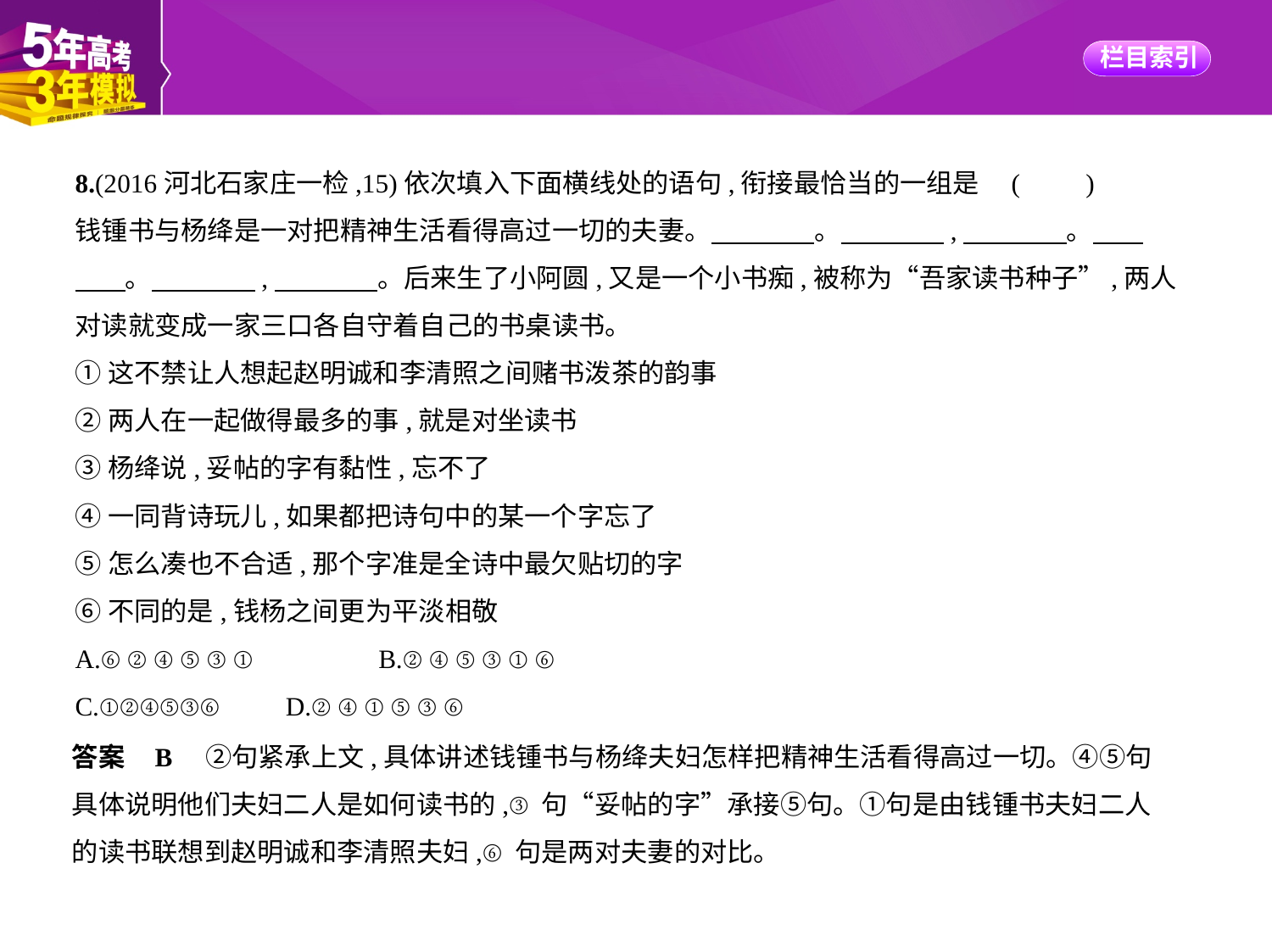

8.(2016河北石家庄一检,15)依次填入下面横线处的语句,衔接最恰当的一组是 (　　)
钱锺书与杨绛是一对把精神生活看得高过一切的夫妻。　　　    。　　　    ,　　　    。　    
　    。　　　    ,　　　    。后来生了小阿圆,又是一个小书痴,被称为“吾家读书种子”,两人
对读就变成一家三口各自守着自己的书桌读书。
①这不禁让人想起赵明诚和李清照之间赌书泼茶的韵事
②两人在一起做得最多的事,就是对坐读书
③杨绛说,妥帖的字有黏性,忘不了
④一同背诗玩儿,如果都把诗句中的某一个字忘了
⑤怎么凑也不合适,那个字准是全诗中最欠贴切的字
⑥不同的是,钱杨之间更为平淡相敬
A.⑥②④⑤③①　　　　B.②④⑤③①⑥
C.①②④⑤③⑥　　D.②④①⑤③⑥
答案    B　②句紧承上文,具体讲述钱锺书与杨绛夫妇怎样把精神生活看得高过一切。④⑤句
具体说明他们夫妇二人是如何读书的,③句“妥帖的字”承接⑤句。①句是由钱锺书夫妇二人
的读书联想到赵明诚和李清照夫妇,⑥句是两对夫妻的对比。